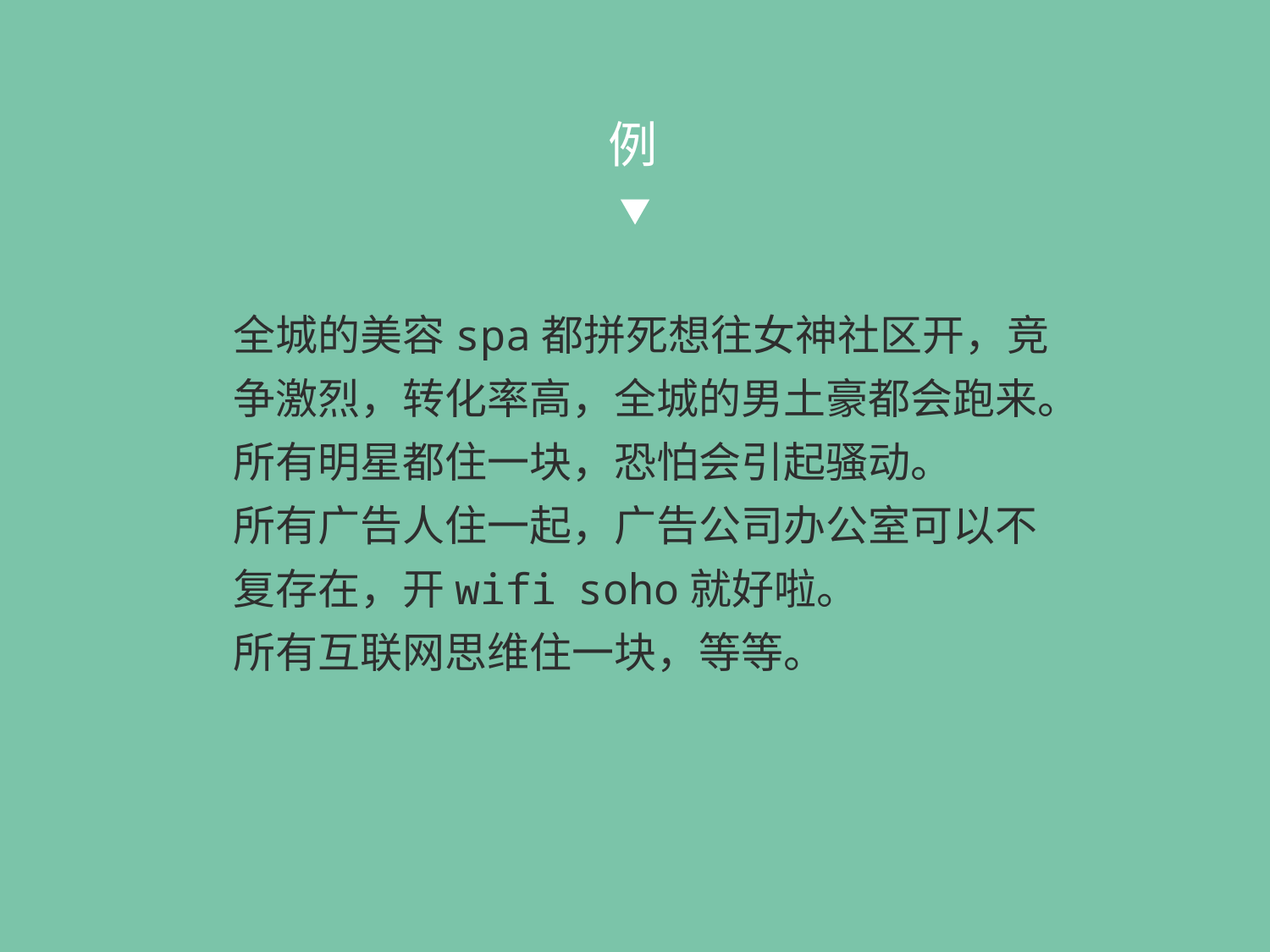

例

全城的美容spa都拼死想往女神社区开，竞

争激烈，转化率高，全城的男土豪都会跑来。

所有明星都住一块，恐怕会引起骚动。
所有广告人住一起，广告公司办公室可以不

复存在，开wifi  soho就好啦。

所有互联网思维住一块，等等。